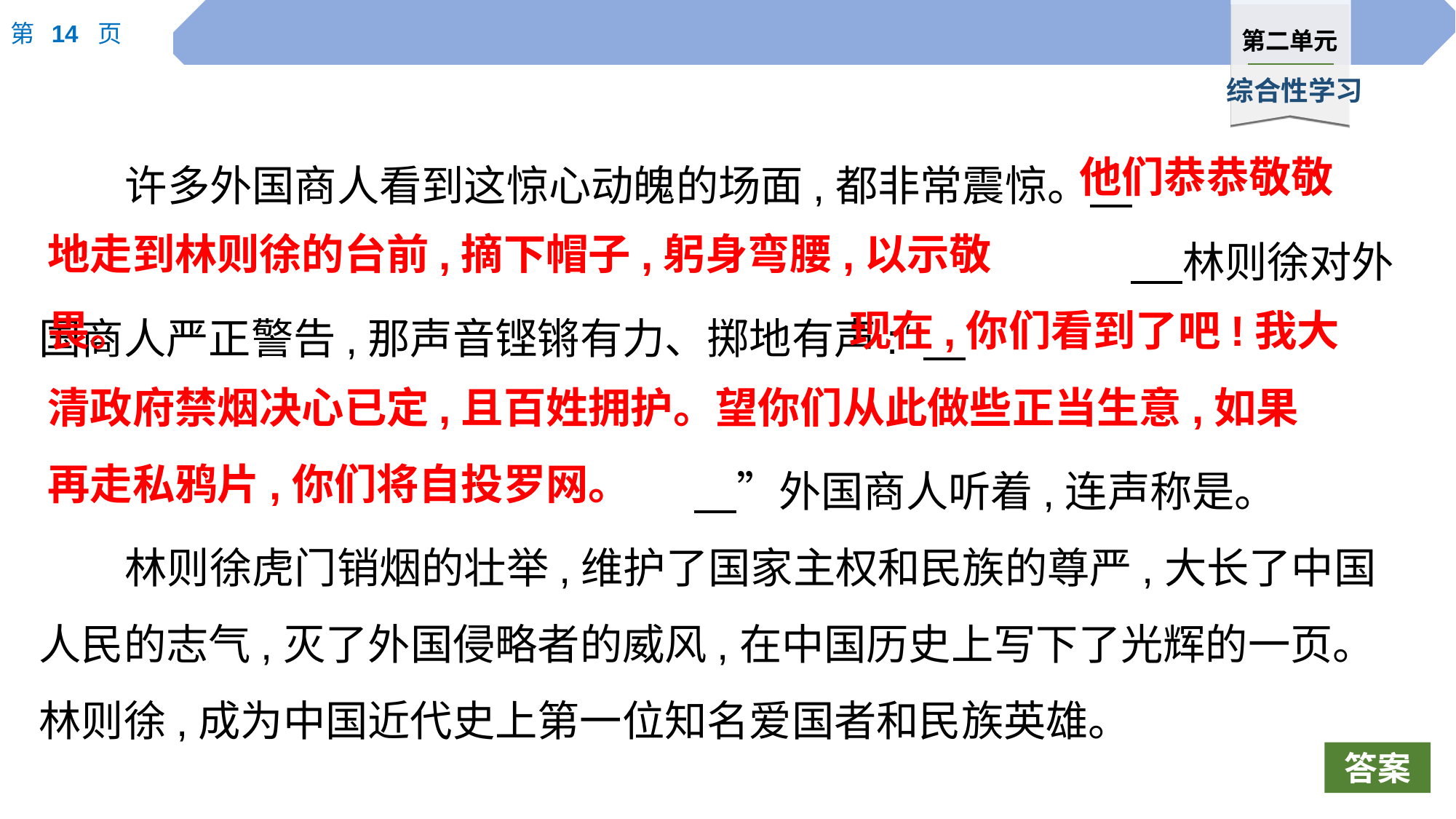

他们恭恭敬敬
许多外国商人看到这惊心动魄的场面,都非常震惊。　												 　林则徐对外国商人严正警告,那声音铿锵有力、掷地有声:“　																						　”外国商人听着,连声称是。
林则徐虎门销烟的壮举,维护了国家主权和民族的尊严,大长了中国人民的志气,灭了外国侵略者的威风,在中国历史上写下了光辉的一页。 林则徐,成为中国近代史上第一位知名爱国者和民族英雄。
地走到林则徐的台前,摘下帽子,躬身弯腰,以示敬畏。
现在,你们看到了吧!我大
清政府禁烟决心已定,且百姓拥护。望你们从此做些正当生意,如果再走私鸦片,你们将自投罗网。
答案